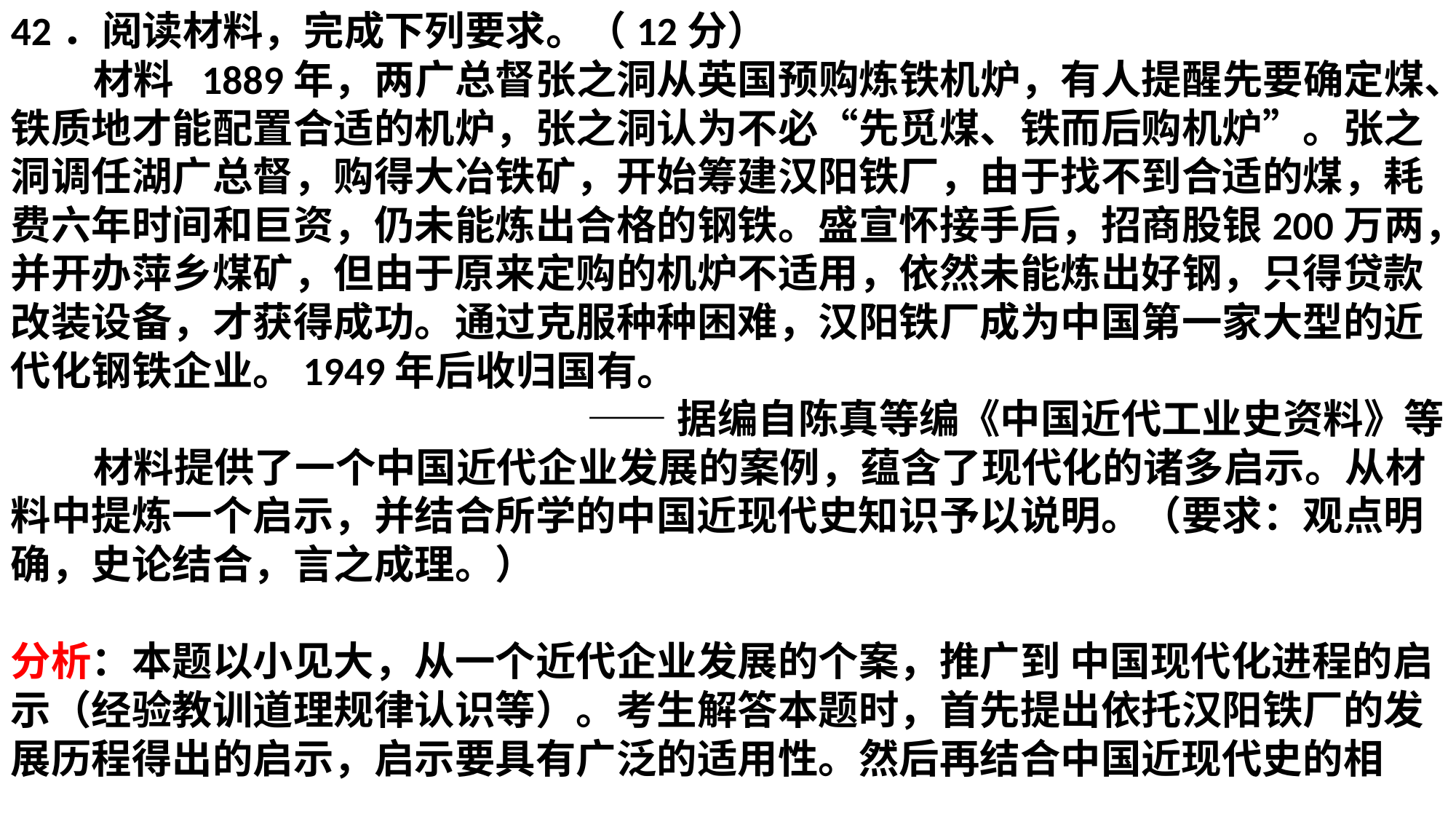

42．阅读材料，完成下列要求。（12分）
        材料  1889年，两广总督张之洞从英国预购炼铁机炉，有人提醒先要确定煤、铁质地才能配置合适的机炉，张之洞认为不必“先觅煤、铁而后购机炉”。张之洞调任湖广总督，购得大冶铁矿，开始筹建汉阳铁厂，由于找不到合适的煤，耗费六年时间和巨资，仍未能炼出合格的钢铁。盛宣怀接手后，招商股银200万两，并开办萍乡煤矿，但由于原来定购的机炉不适用，依然未能炼出好钢，只得贷款改装设备，才获得成功。通过克服种种困难，汉阳铁厂成为中国第一家大型的近代化钢铁企业。1949年后收归国有。
——据编自陈真等编《中国近代工业史资料》等
        材料提供了一个中国近代企业发展的案例，蕴含了现代化的诸多启示。从材料中提炼一个启示，并结合所学的中国近现代史知识予以说明。（要求：观点明确，史论结合，言之成理。）

分析：本题以小见大，从一个近代企业发展的个案，推广到 中国现代化进程的启示（经验教训道理规律认识等）。考生解答本题时，首先提出依托汉阳铁厂的发展历程得出的启示，启示要具有广泛的适用性。然后再结合中国近现代史的相